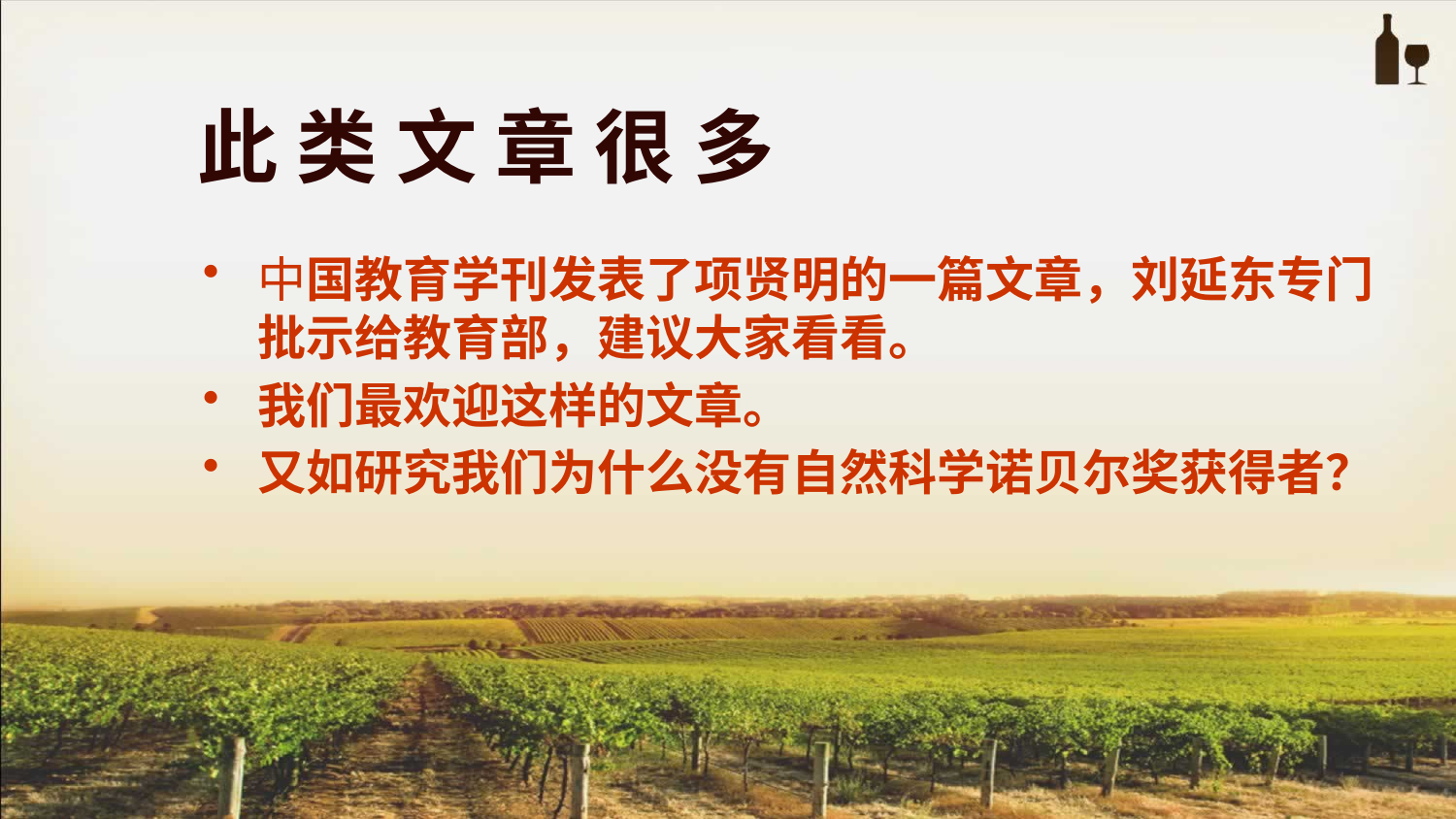

此 类 文 章 很 多
中国教育学刊发表了项贤明的一篇文章，刘延东专门批示给教育部，建议大家看看。
我们最欢迎这样的文章。
又如研究我们为什么没有自然科学诺贝尔奖获得者？